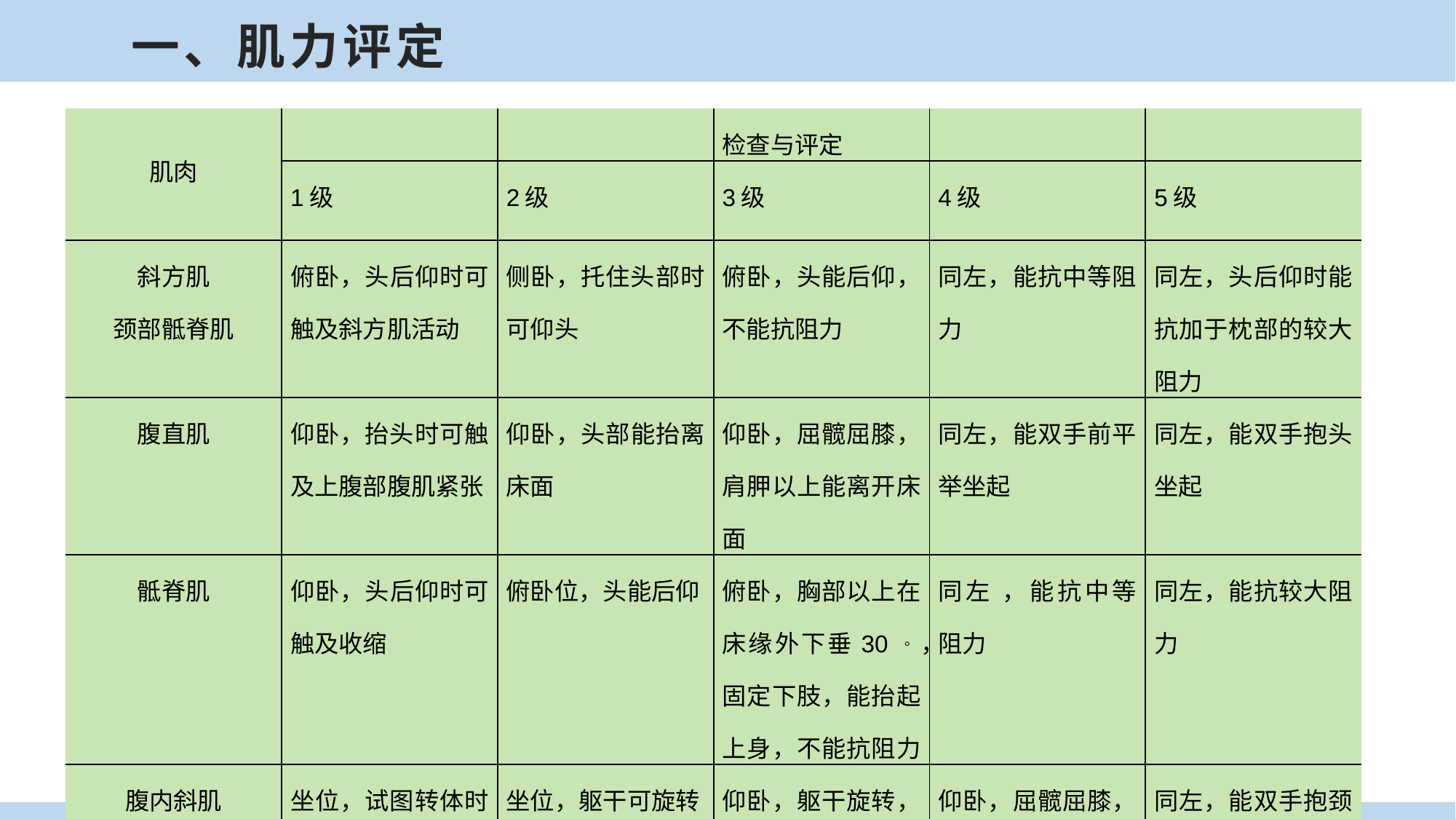

一、肌力评定
| 肌肉 |  |  | 检查与评定 |  |  |
| --- | --- | --- | --- | --- | --- |
|  | 1级 | 2级 | 3级 | 4级 | 5级 |
| 斜方肌 颈部骶脊肌 | 俯卧，头后仰时可触及斜方肌活动 | 侧卧，托住头部时可仰头 | 俯卧，头能后仰，不能抗阻力 | 同左，能抗中等阻力 | 同左，头后仰时能抗加于枕部的较大阻力 |
| 腹直肌 | 仰卧，抬头时可触及上腹部腹肌紧张 | 仰卧，头部能抬离床面 | 仰卧，屈髋屈膝，肩胛以上能离开床面 | 同左，能双手前平举坐起 | 同左，能双手抱头坐起 |
| 骶脊肌 | 仰卧，头后仰时可触及收缩 | 俯卧位，头能后仰 | 俯卧，胸部以上在床缘外下垂30 。，固定下肢，能抬起上身，不能抗阻力 | 同左 ，能抗中等阻力 | 同左，能抗较大阻力 |
| 腹内斜肌 腹外斜肌 | 坐位，试图转体时可触及腹外斜肌收缩 | 坐位，躯干可旋转 | 仰卧，躯干旋转，一侧肩能离开床面 | 仰卧，屈髋屈膝，固定下肢，能双手前平举坐起并转体 | 同左，能双手抱颈后坐起同时向一侧转体 |